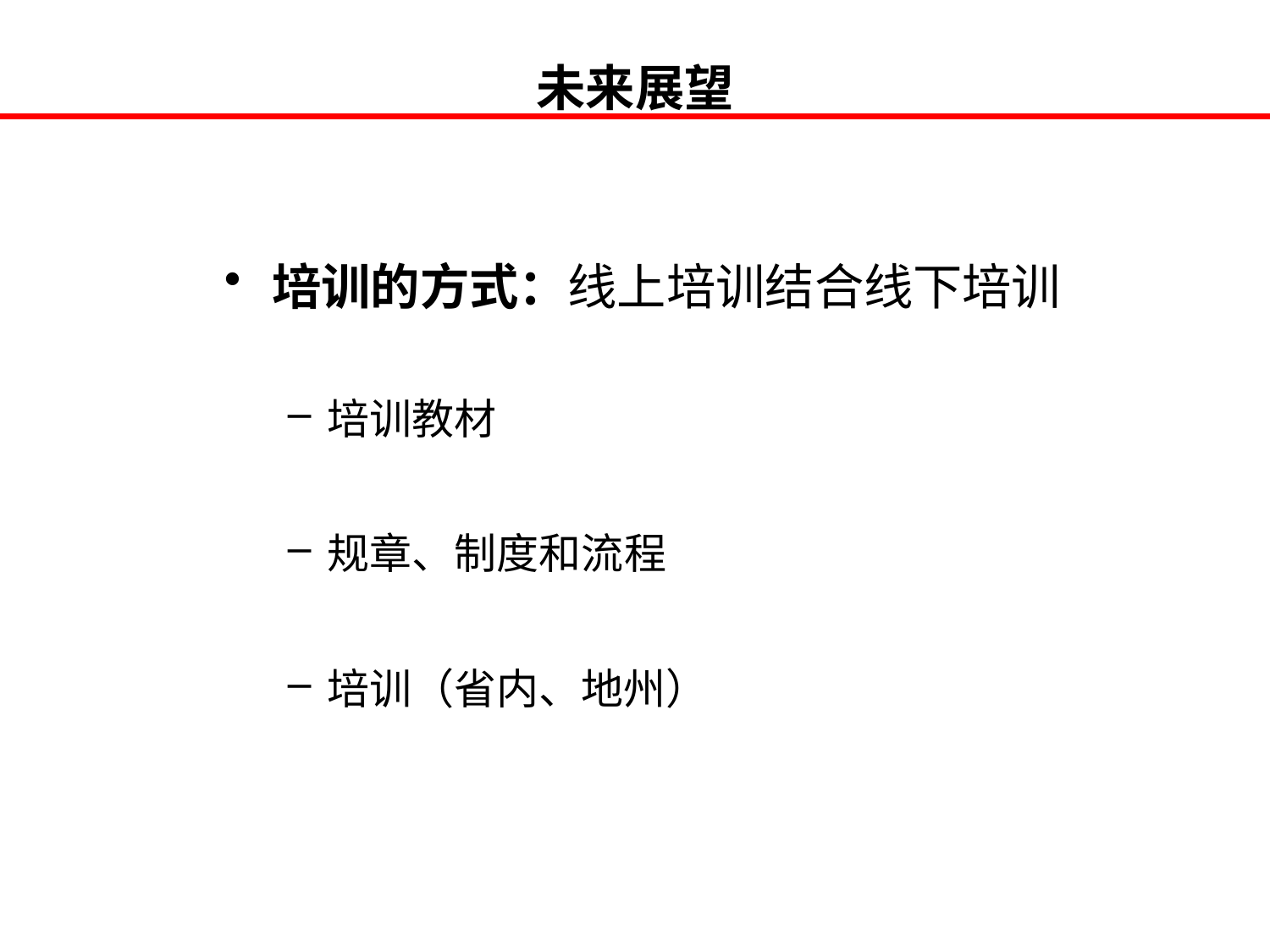

# 未来展望

培训的方式：线上培训结合线下培训

培训教材

规章、制度和流程

培训（省内、地州）